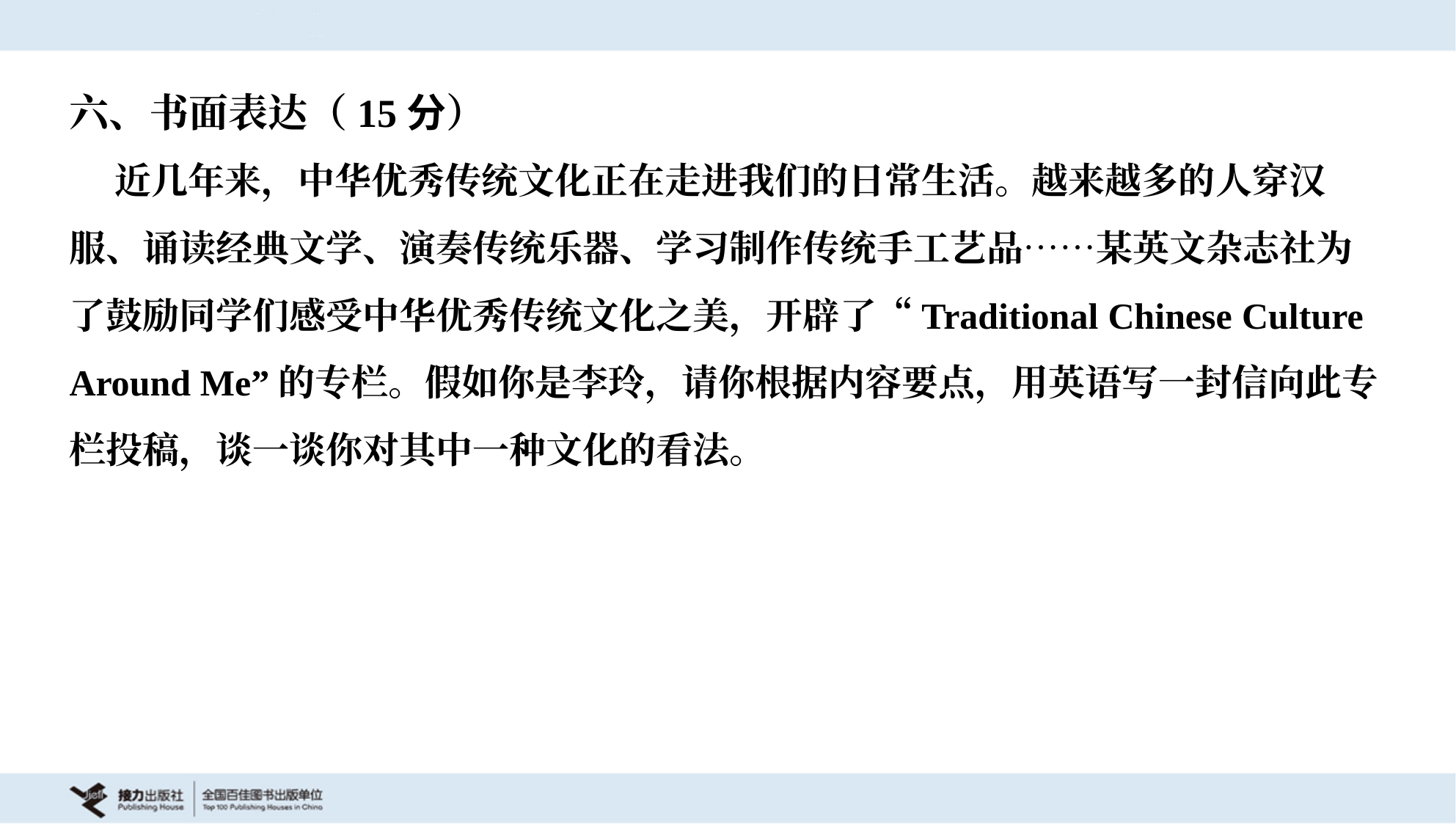

六、书面表达（15分）
    近几年来，中华优秀传统文化正在走进我们的日常生活。越来越多的人穿汉
服、诵读经典文学、演奏传统乐器、学习制作传统手工艺品……某英文杂志社为
了鼓励同学们感受中华优秀传统文化之美，开辟了“Traditional Chinese Culture
Around Me”的专栏。假如你是李玲，请你根据内容要点，用英语写一封信向此专
栏投稿，谈一谈你对其中一种文化的看法。